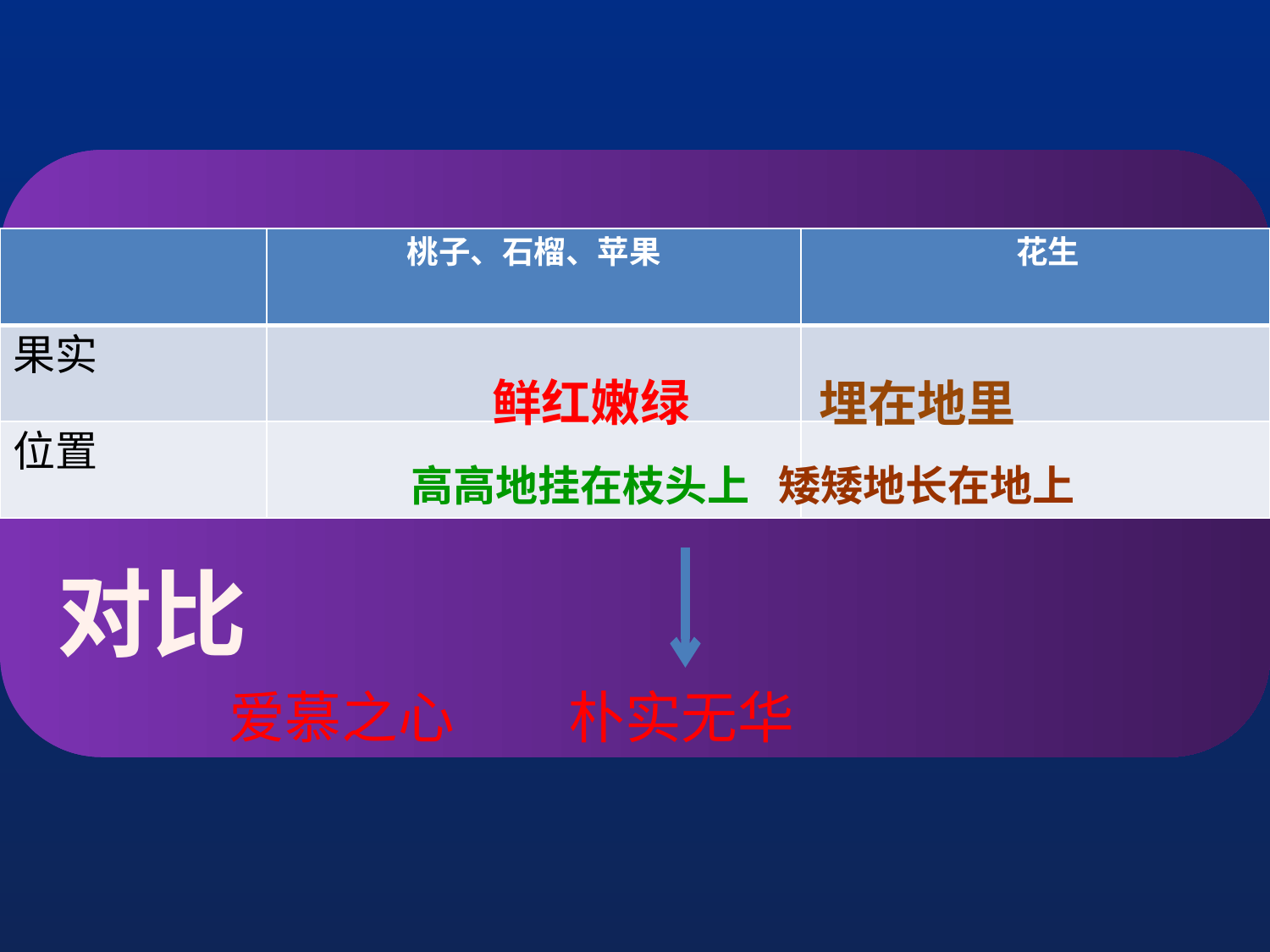

|  | 桃子、石榴、苹果 | 花生 |
| --- | --- | --- |
| 果实 |  |  |
| 位置 |  |  |
鲜红嫩绿
埋在地里
高高地挂在枝头上
矮矮地长在地上
对比
          爱慕之心         朴实无华